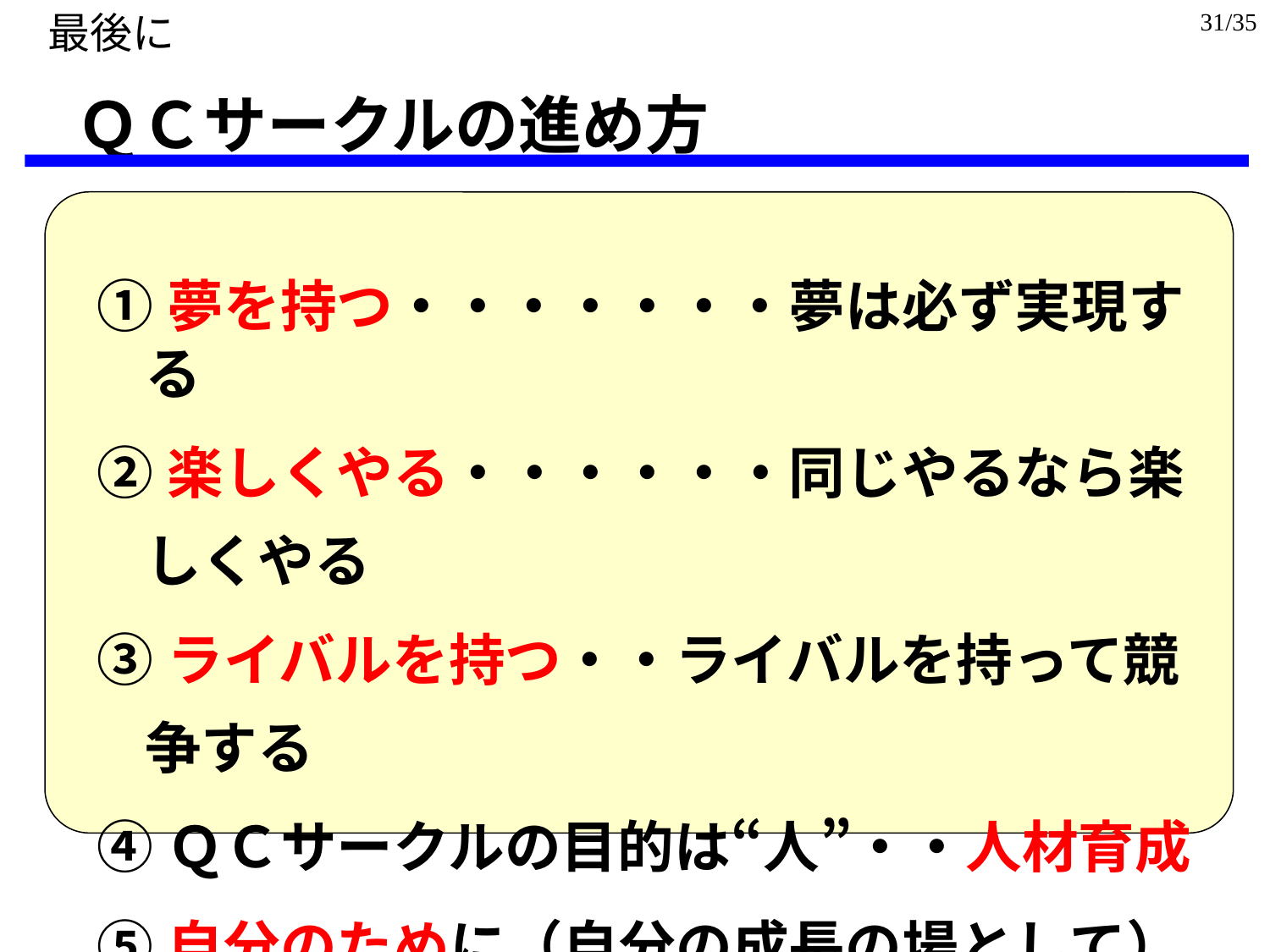

最後に
31/35
ＱＣサークルの進め方

①夢を持つ・・・・・・・夢は必ず実現する
②楽しくやる・・・・・・同じやるなら楽しくやる
③ライバルを持つ・・ライバルを持って競争する
④ＱＣサークルの目的は“人”・・人材育成
⑤自分のために（自分の成長の場として）